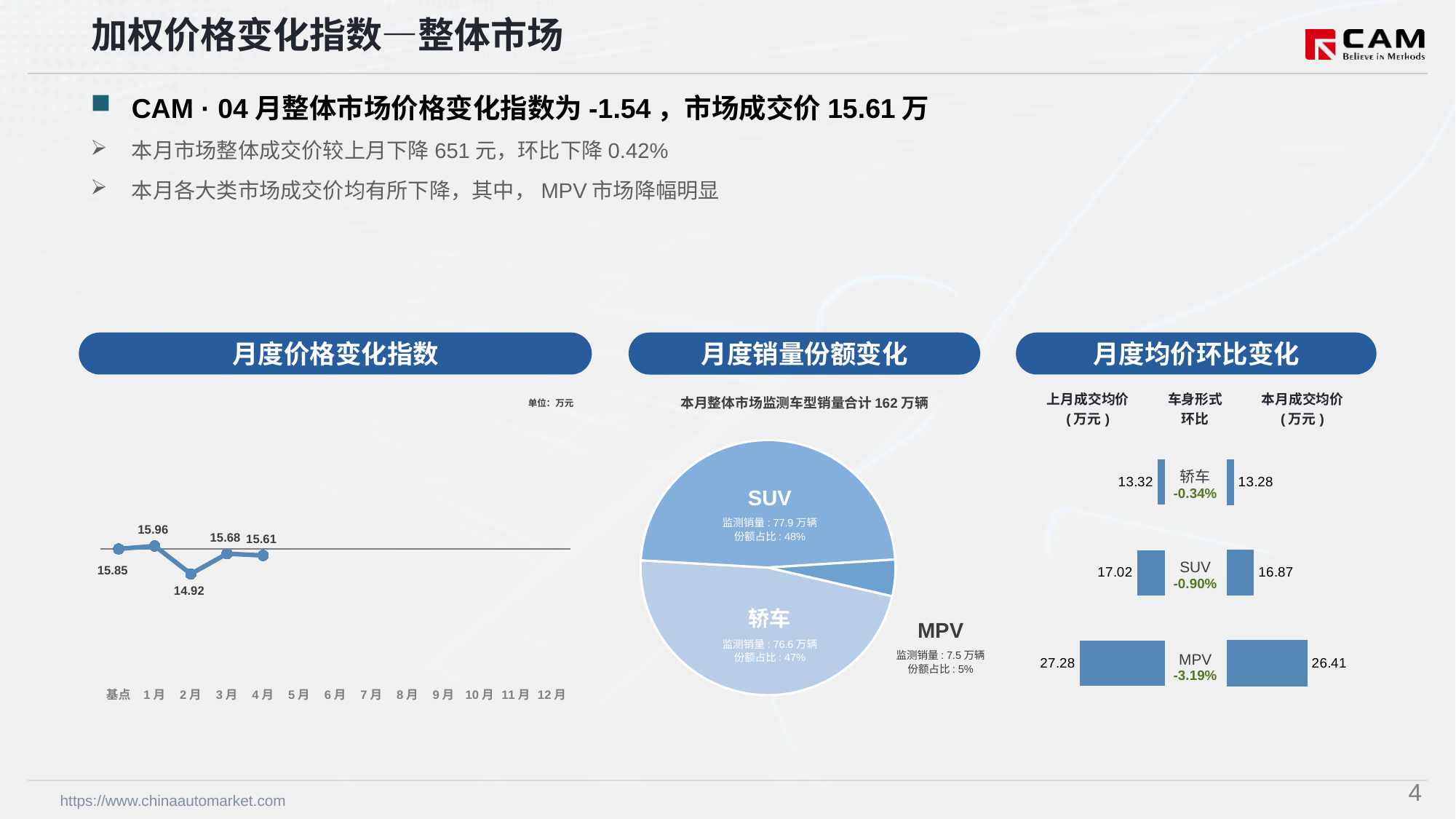

加权价格变化指数—整体市场
CAM · 04月整体市场价格变化指数为-1.54，市场成交价15.61万
本月市场整体成交价较上月下降651元，环比下降0.42%
本月各大类市场成交价均有所下降，其中，MPV市场降幅明显
月度价格变化指数

月度均价环比变化

月度销量份额变化

本月整体市场监测车型销量合计162万辆

### Chart

| Category | 车身市场 |
|---|---|
| 轿车 | 766183.0 |
| SUV | 778761.0 |
| MPV | 74949.0 |
SUV
监测销量: 77.9万辆
份额占比: 48%
轿车
监测销量: 76.6万辆
份额占比: 47%
MPV
监测销量: 7.5万辆
份额占比: 5%

### Chart

| Category | Y2025 |
|---|---|
| 基点 | 0.0 |
| 1月 | 0.68 |
| 2月 | -5.87 |
| 3月 | -1.13 |
| 4月 | -1.54 |
| 5月 | None |
| 6月 | None |
| 7月 | None |
| 8月 | None |
| 9月 | None |
| 10月 | None |
| 11月 | None |
| 12月 | None |
| 上月成交均价 (万元) | 车身形式 环比 | 本月成交均价 (万元) |
| --- | --- | --- |
单位：万元

### Chart

| Category | 成交均价 |
|---|---|
| 轿车 | 13.32 |
| SUV | 17.02 |
| MPV | 27.28 |
| 轿车 -0.34% |
| --- |
| SUV -0.90% |
| MPV -3.19% |

### Chart

| Category | 成交均价 |
|---|---|
| 轿车 | 13.28 |
| SUV | 16.87 |
| MPV | 26.41 |
4